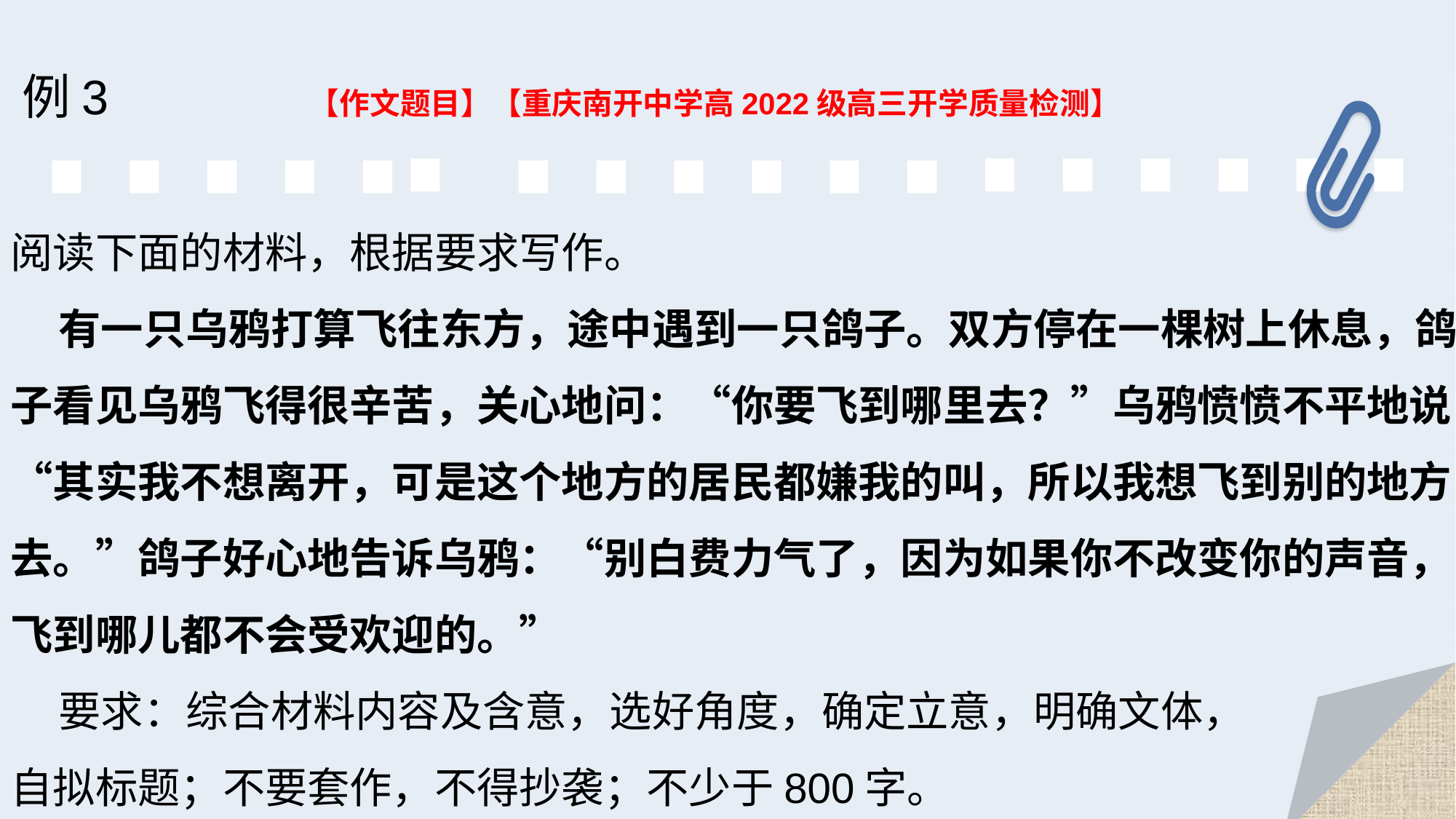

例3              【作文题目】【重庆南开中学高2022级高三开学质量检测】

阅读下面的材料，根据要求写作。
    有一只乌鸦打算飞往东方，途中遇到一只鸽子。双方停在一棵树上休息，鸽子看见乌鸦飞得很辛苦，关心地问：“你要飞到哪里去？”乌鸦愤愤不平地说：“其实我不想离开，可是这个地方的居民都嫌我的叫，所以我想飞到别的地方去。”鸽子好心地告诉乌鸦：“别白费力气了，因为如果你不改变你的声音，飞到哪儿都不会受欢迎的。”
    要求：综合材料内容及含意，选好角度，确定立意，明确文体，
自拟标题；不要套作，不得抄袭；不少于800字。
51